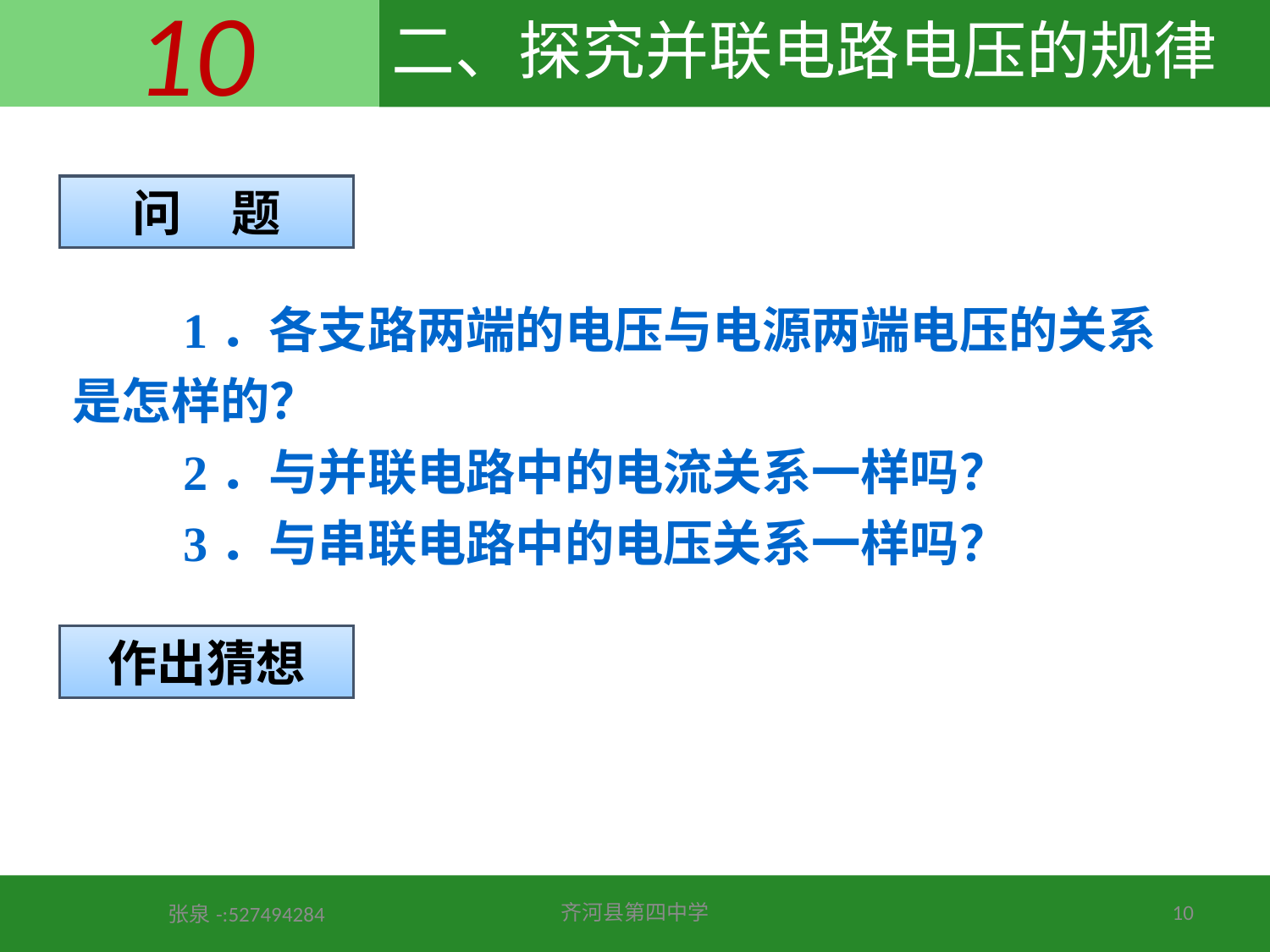

# 二、探究并联电路电压的规律
问　题
　　1．各支路两端的电压与电源两端电压的关系是怎样的？
　　2．与并联电路中的电流关系一样吗？
　　3．与串联电路中的电压关系一样吗？
作出猜想